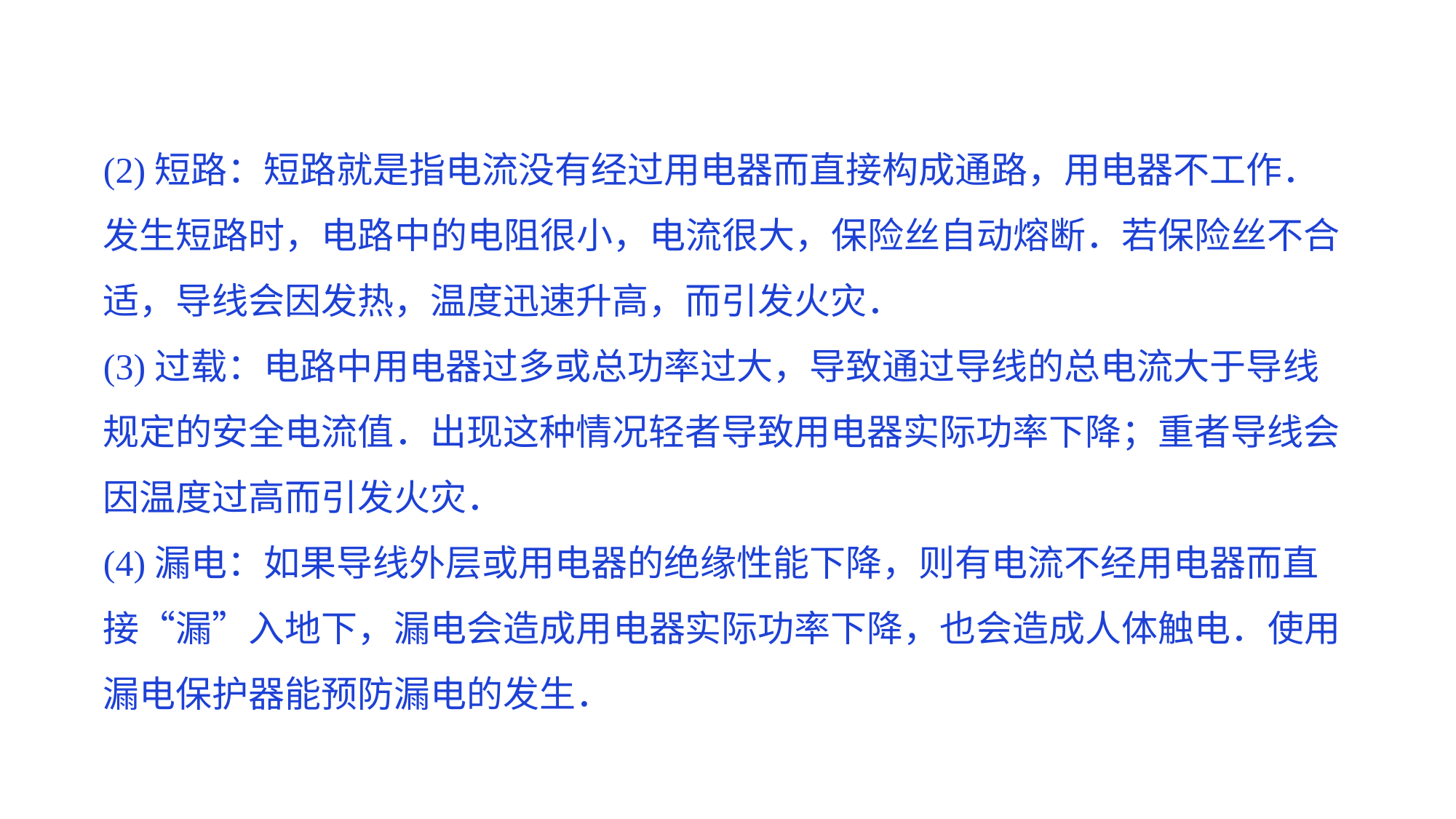

(2)短路：短路就是指电流没有经过用电器而直接构成通路，用电器不工作．发生短路时，电路中的电阻很小，电流很大，保险丝自动熔断．若保险丝不合适，导线会因发热，温度迅速升高，而引发火灾．
(3)过载：电路中用电器过多或总功率过大，导致通过导线的总电流大于导线规定的安全电流值．出现这种情况轻者导致用电器实际功率下降；重者导线会因温度过高而引发火灾．(4)漏电：如果导线外层或用电器的绝缘性能下降，则有电流不经用电器而直接“漏”入地下，漏电会造成用电器实际功率下降，也会造成人体触电．使用漏电保护器能预防漏电的发生．